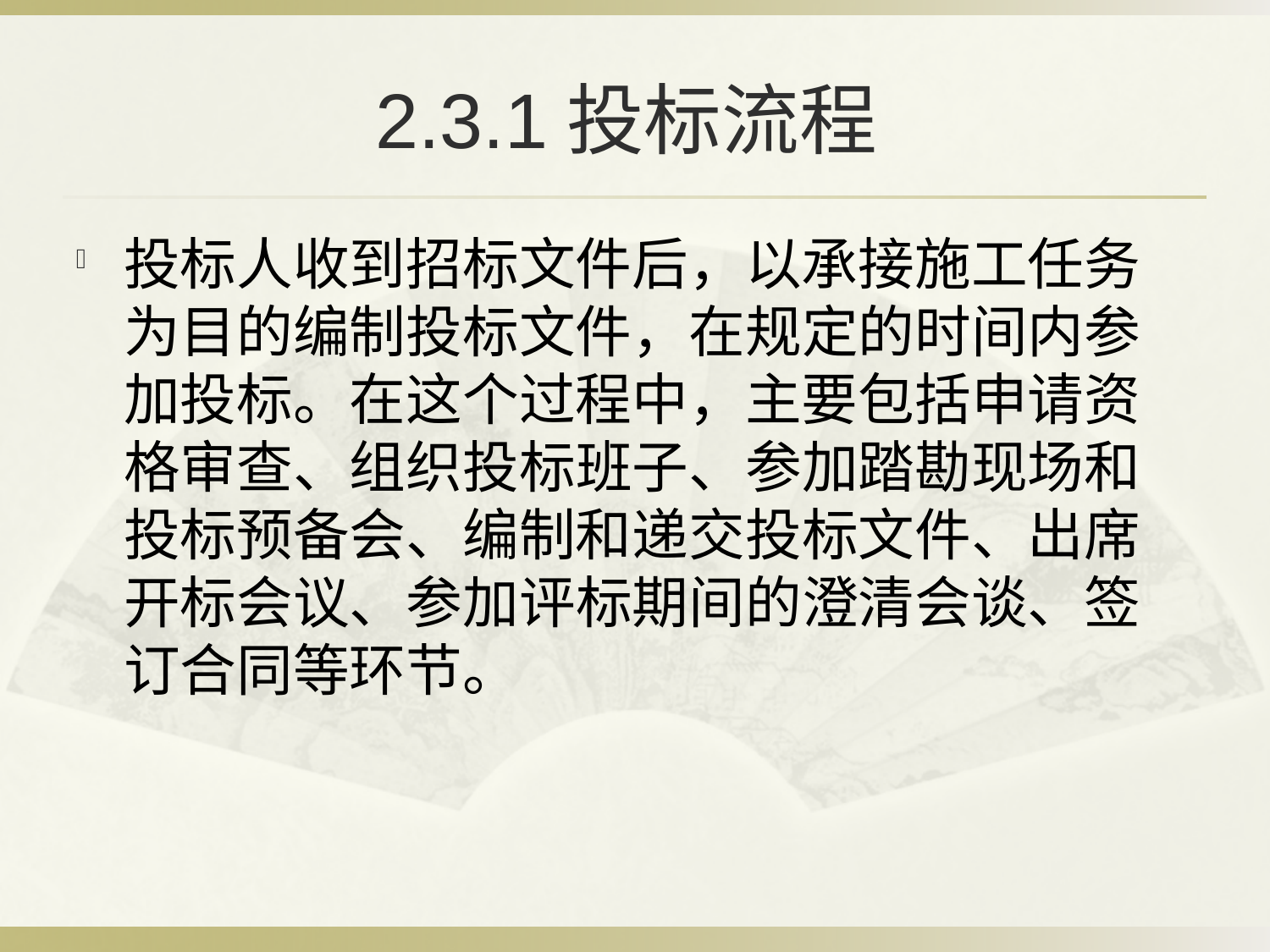

# 2.3.1投标流程
投标人收到招标文件后，以承接施工任务为目的编制投标文件，在规定的时间内参加投标。在这个过程中，主要包括申请资格审查、组织投标班子、参加踏勘现场和投标预备会、编制和递交投标文件、出席开标会议、参加评标期间的澄清会谈、签订合同等环节。